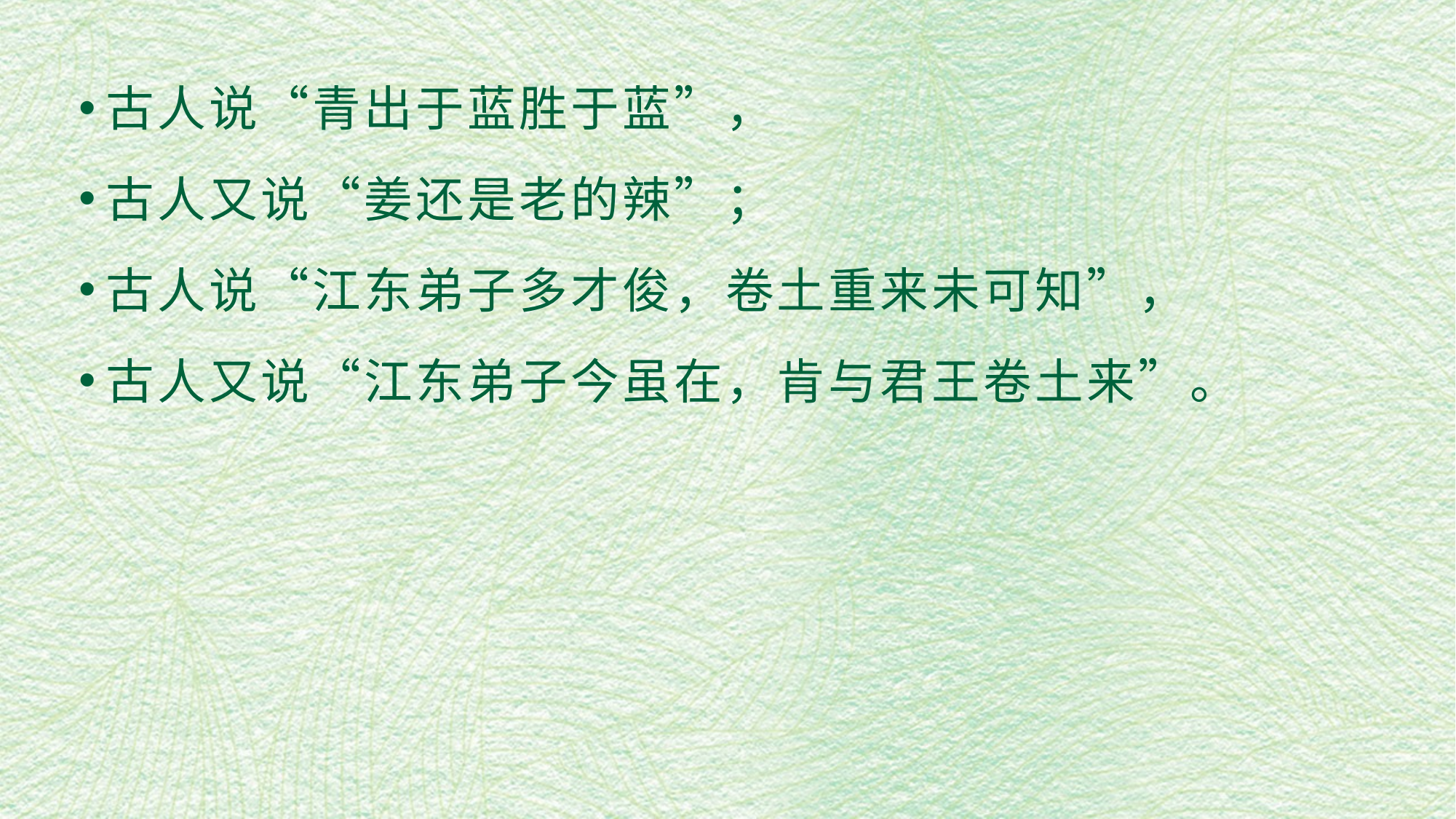

古人说“青出于蓝胜于蓝”，
古人又说“姜还是老的辣”；
古人说“江东弟子多才俊，卷土重来未可知”，
古人又说“江东弟子今虽在，肯与君王卷土来”。